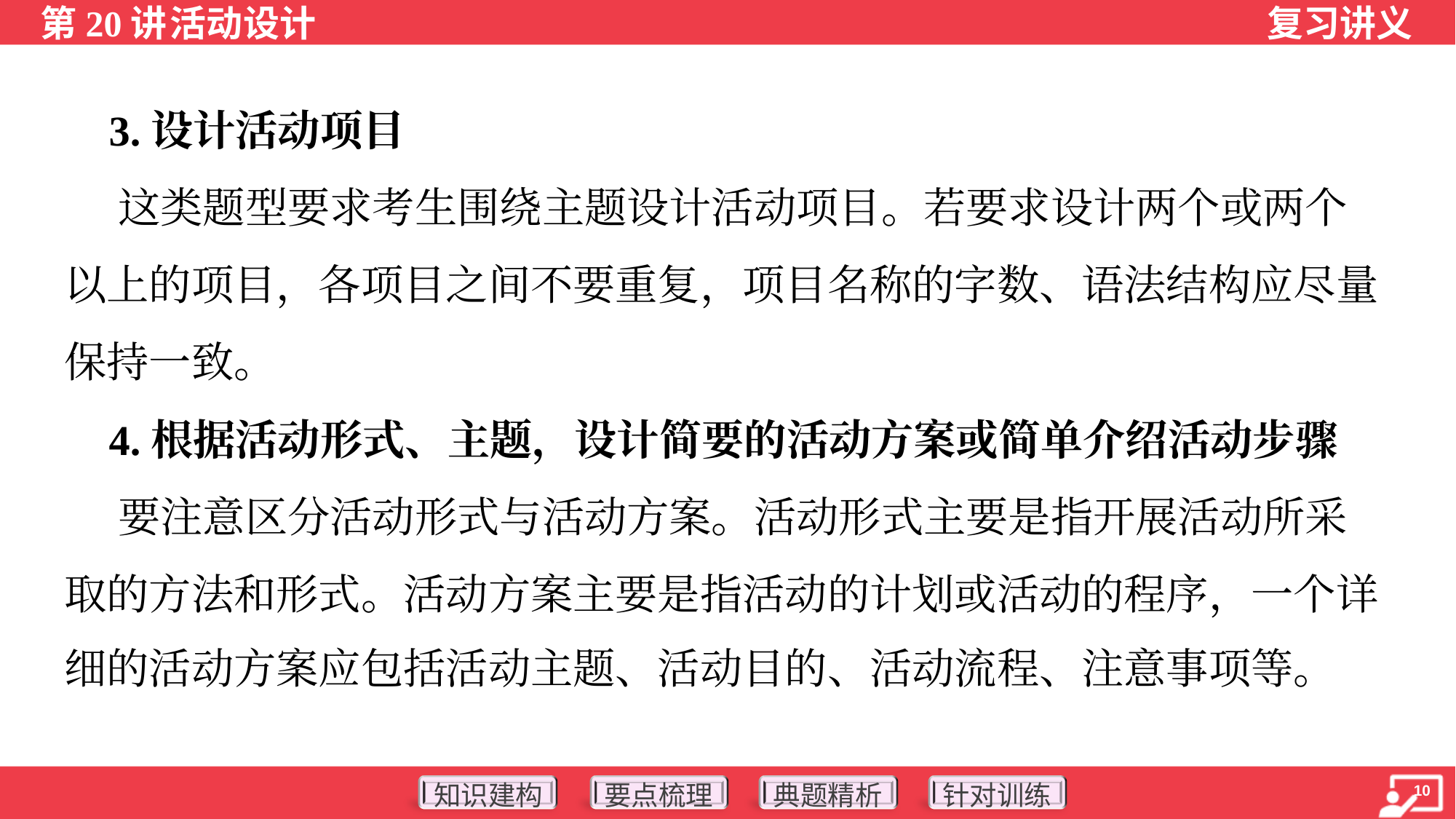

3.设计活动项目
    这类题型要求考生围绕主题设计活动项目。若要求设计两个或两个
以上的项目，各项目之间不要重复，项目名称的字数、语法结构应尽量
保持一致。
    4.根据活动形式、主题，设计简要的活动方案或简单介绍活动步骤
    要注意区分活动形式与活动方案。活动形式主要是指开展活动所采
取的方法和形式。活动方案主要是指活动的计划或活动的程序，一个详
细的活动方案应包括活动主题、活动目的、活动流程、注意事项等。